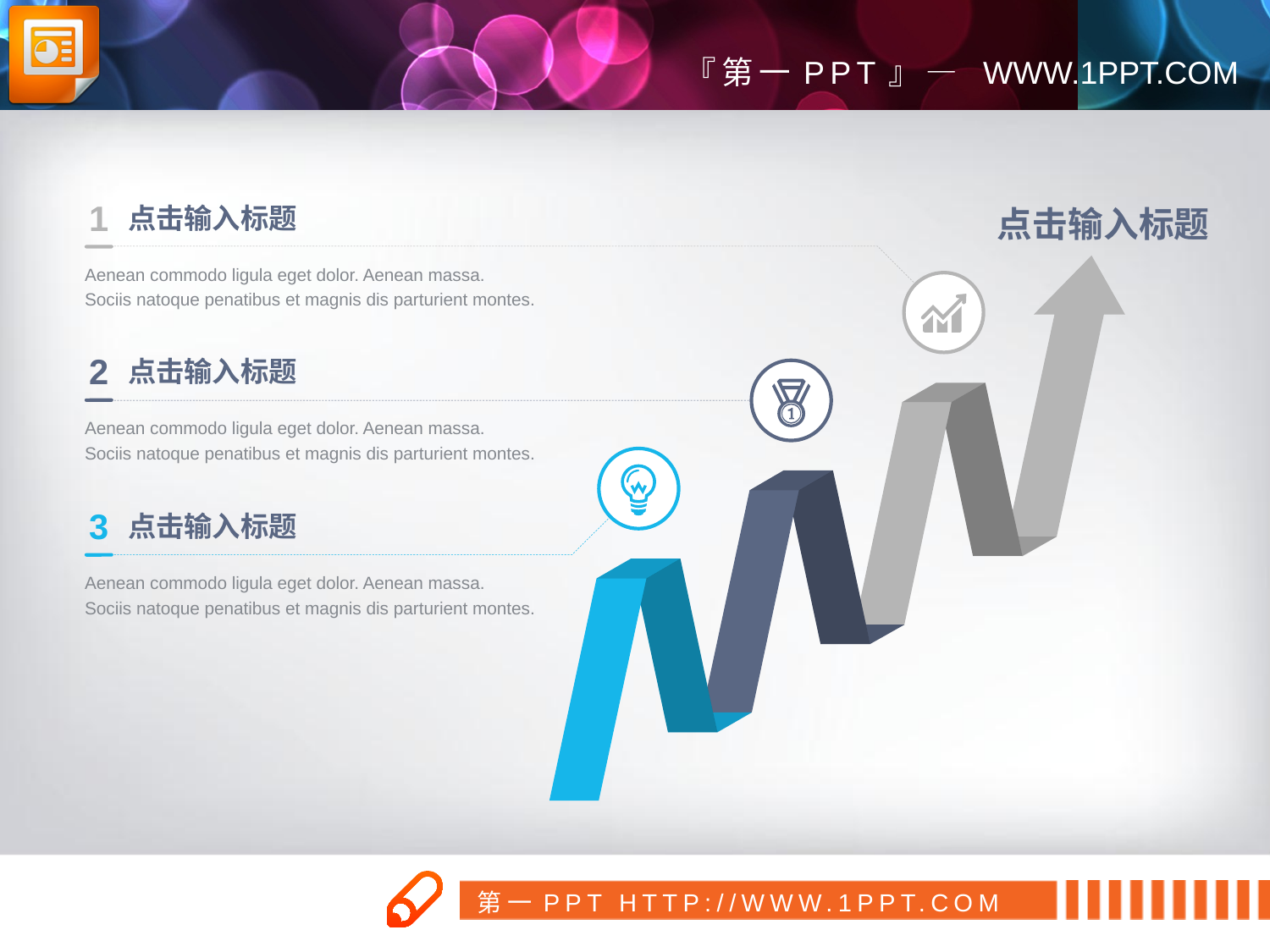

1
点击输入标题

Aenean commodo ligula eget dolor. Aenean massa.
Sociis natoque penatibus et magnis dis parturient montes.
点击输入标题

2
点击输入标题

Aenean commodo ligula eget dolor. Aenean massa.
Sociis natoque penatibus et magnis dis parturient montes.

3
点击输入标题

Aenean commodo ligula eget dolor. Aenean massa.
Sociis natoque penatibus et magnis dis parturient montes.